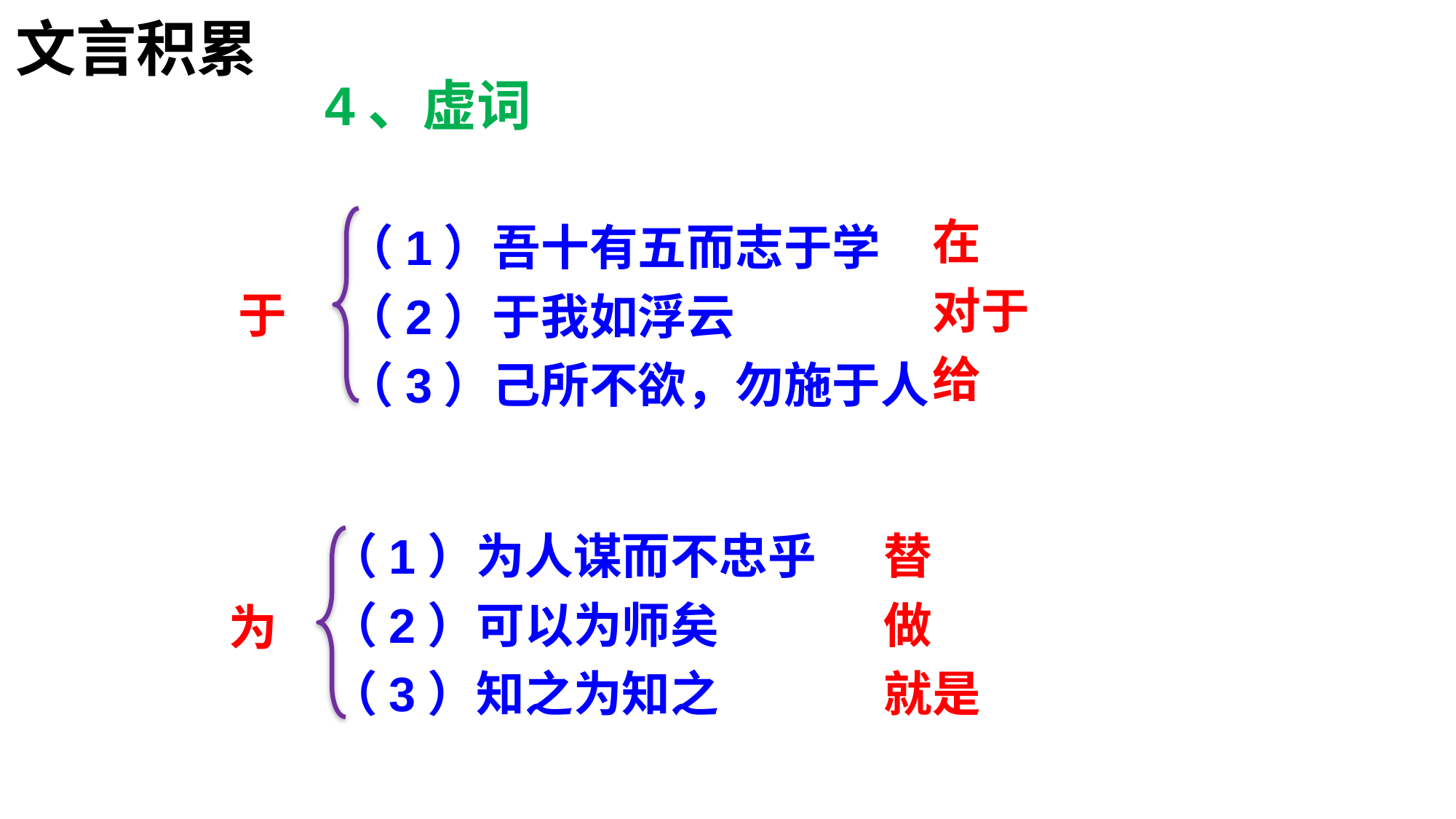

文言积累
4、虚词
在
对于
给
（1）吾十有五而志于学
（2）于我如浮云
（3）己所不欲，勿施于人

于

（1）为人谋而不忠乎
（2）可以为师矣
（3）知之为知之

替
做
就是

为